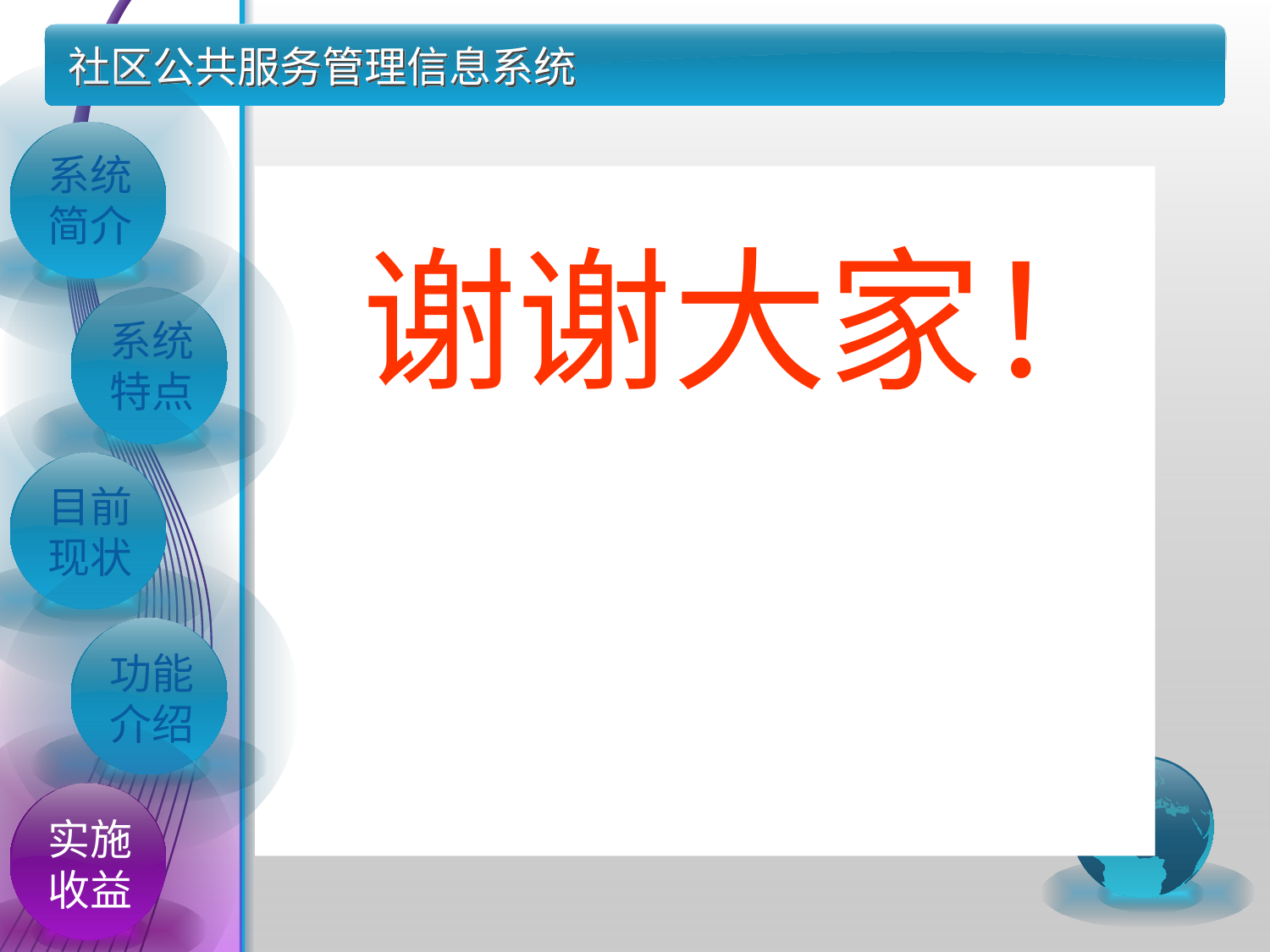

社区公共服务管理信息系统

系统简介

谢谢大家！

系统特点

目前现状

功能介绍

实施收益